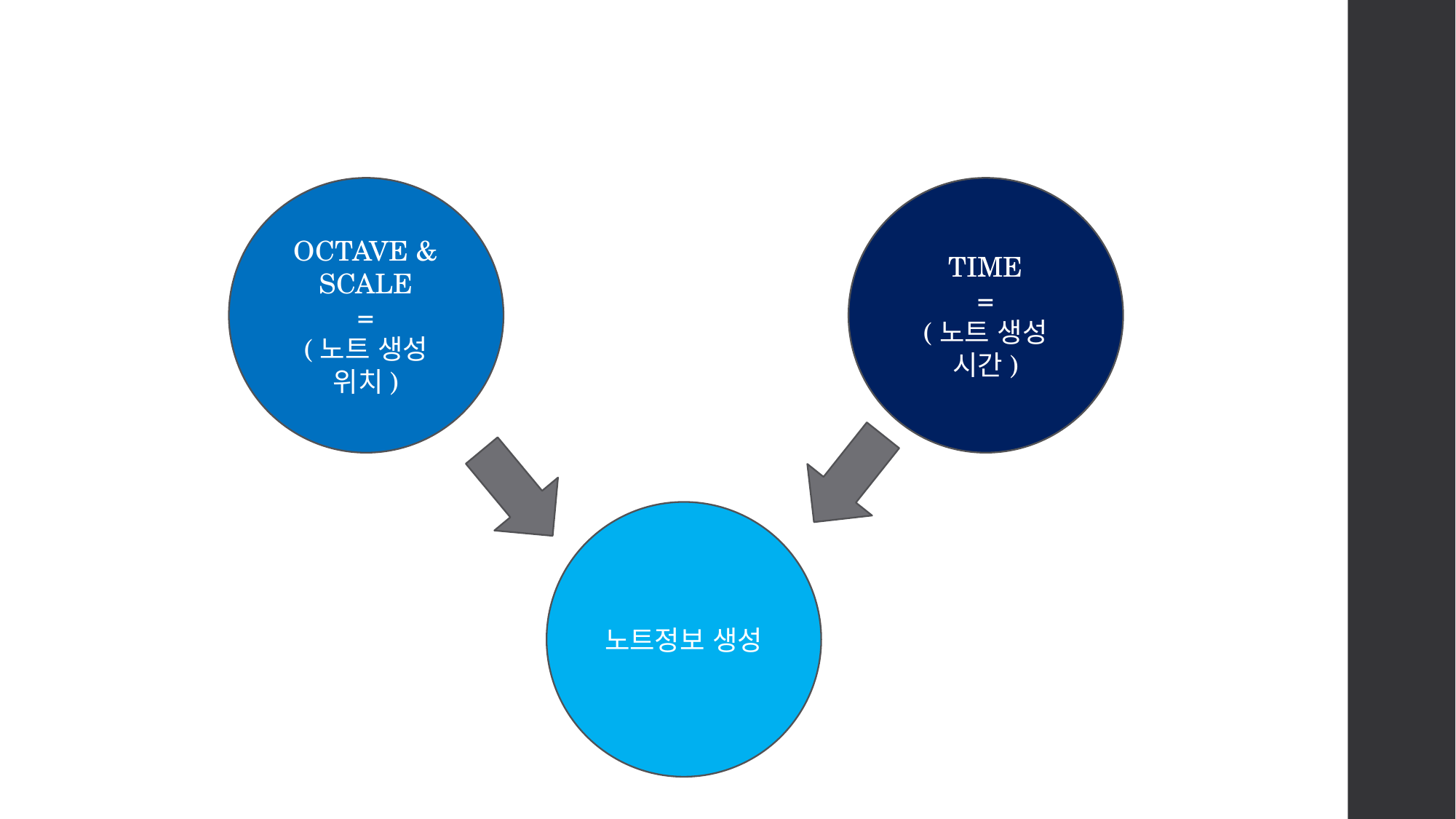

OCTAVE & SCALE
=
(노트 생성 위치)
TIME
=
(노트 생성 시간)

노트정보 생성